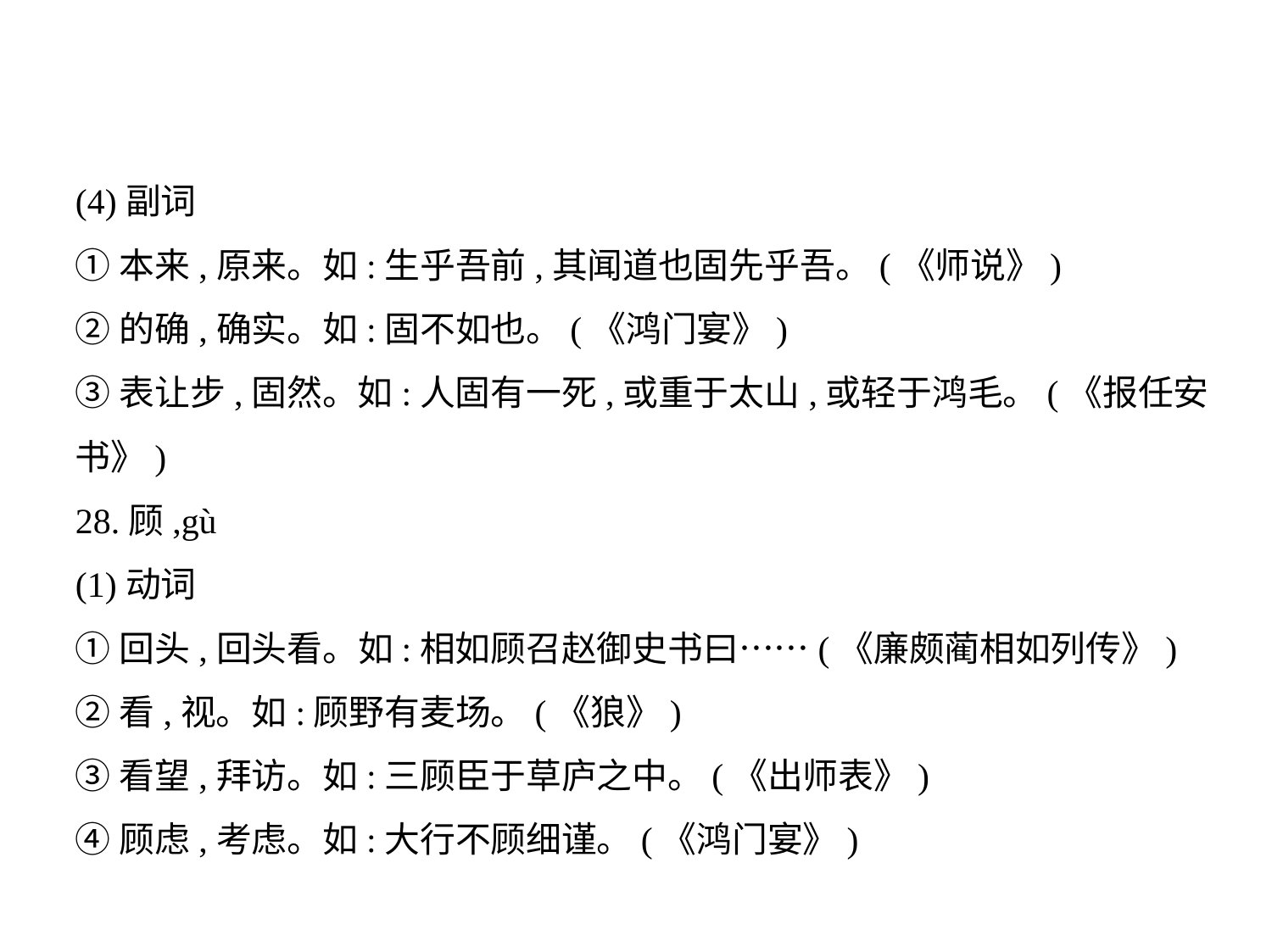

(4)副词
①本来,原来。如:生乎吾前,其闻道也固先乎吾。(《师说》)
②的确,确实。如:固不如也。(《鸿门宴》)
③表让步,固然。如:人固有一死,或重于太山,或轻于鸿毛。(《报任安
书》)
28.顾,gù
(1)动词
①回头,回头看。如:相如顾召赵御史书曰……(《廉颇蔺相如列传》)
②看,视。如:顾野有麦场。(《狼》)
③看望,拜访。如:三顾臣于草庐之中。(《出师表》)
④顾虑,考虑。如:大行不顾细谨。(《鸿门宴》)